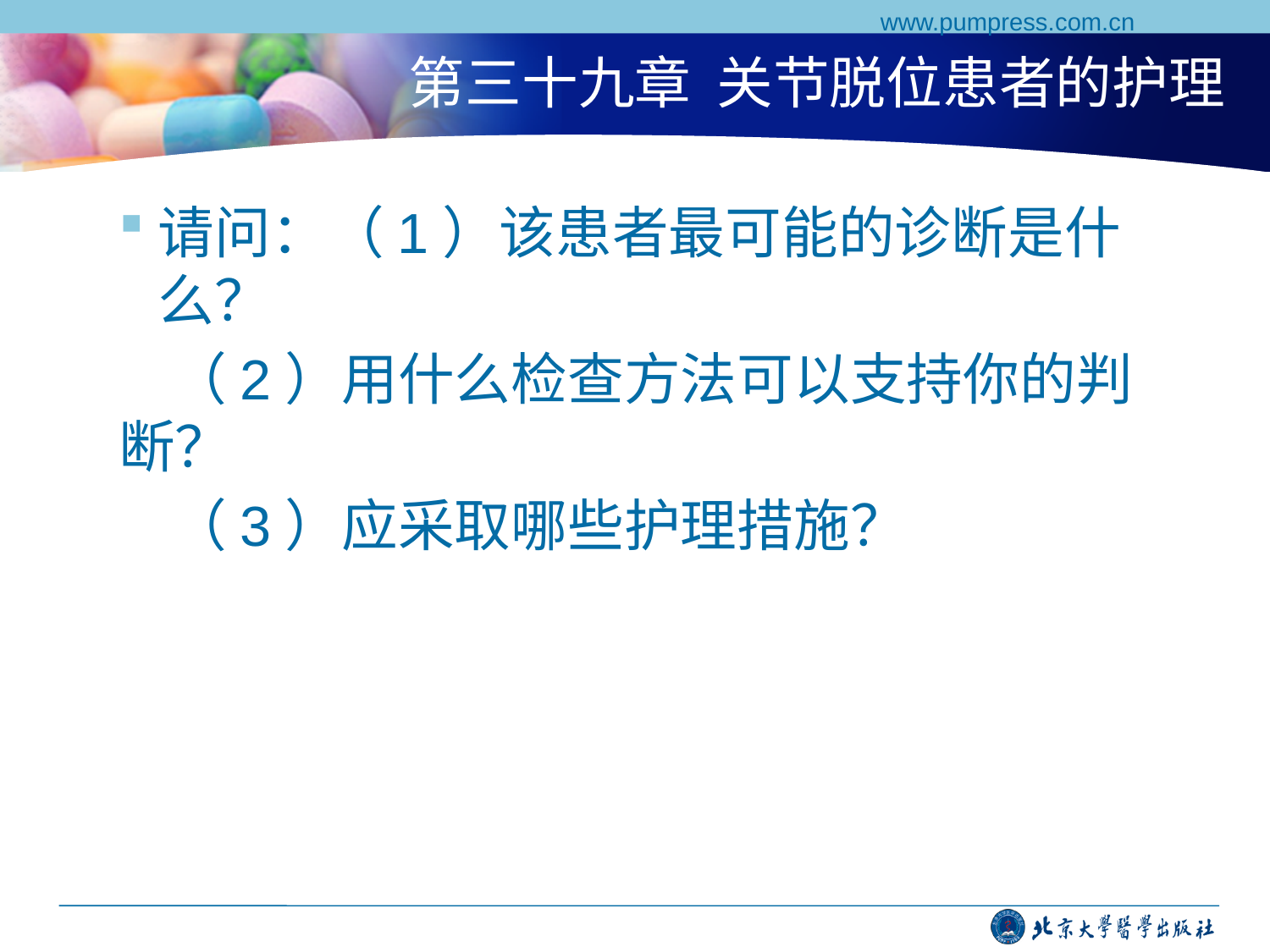

www.pumpress.com.cn
# 第三十九章  关节脱位患者的护理
请问：（1）该患者最可能的诊断是什么？
   （2）用什么检查方法可以支持你的判断？
   （3）应采取哪些护理措施？